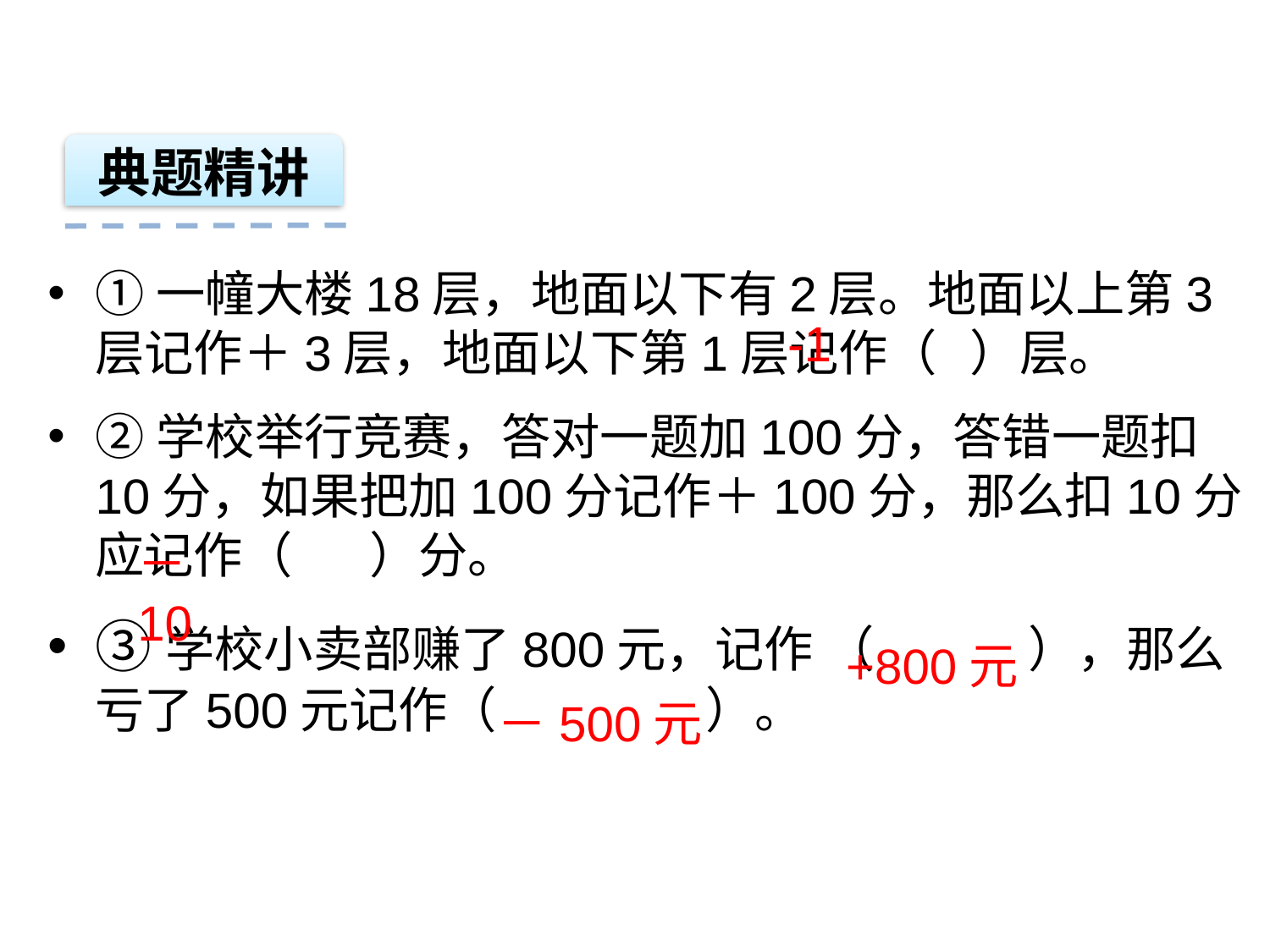

典题精讲
①一幢大楼18层，地面以下有2层。地面以上第3层记作＋3层，地面以下第1层记作（   ）层。
②学校举行竞赛，答对一题加100分，答错一题扣10分，如果把加100分记作＋100分，那么扣10分应记作（       ）分。
③学校小卖部赚了800元，记作 （              ），那么亏了500元记作（                   ）。
-1
－10
+800元
－500元